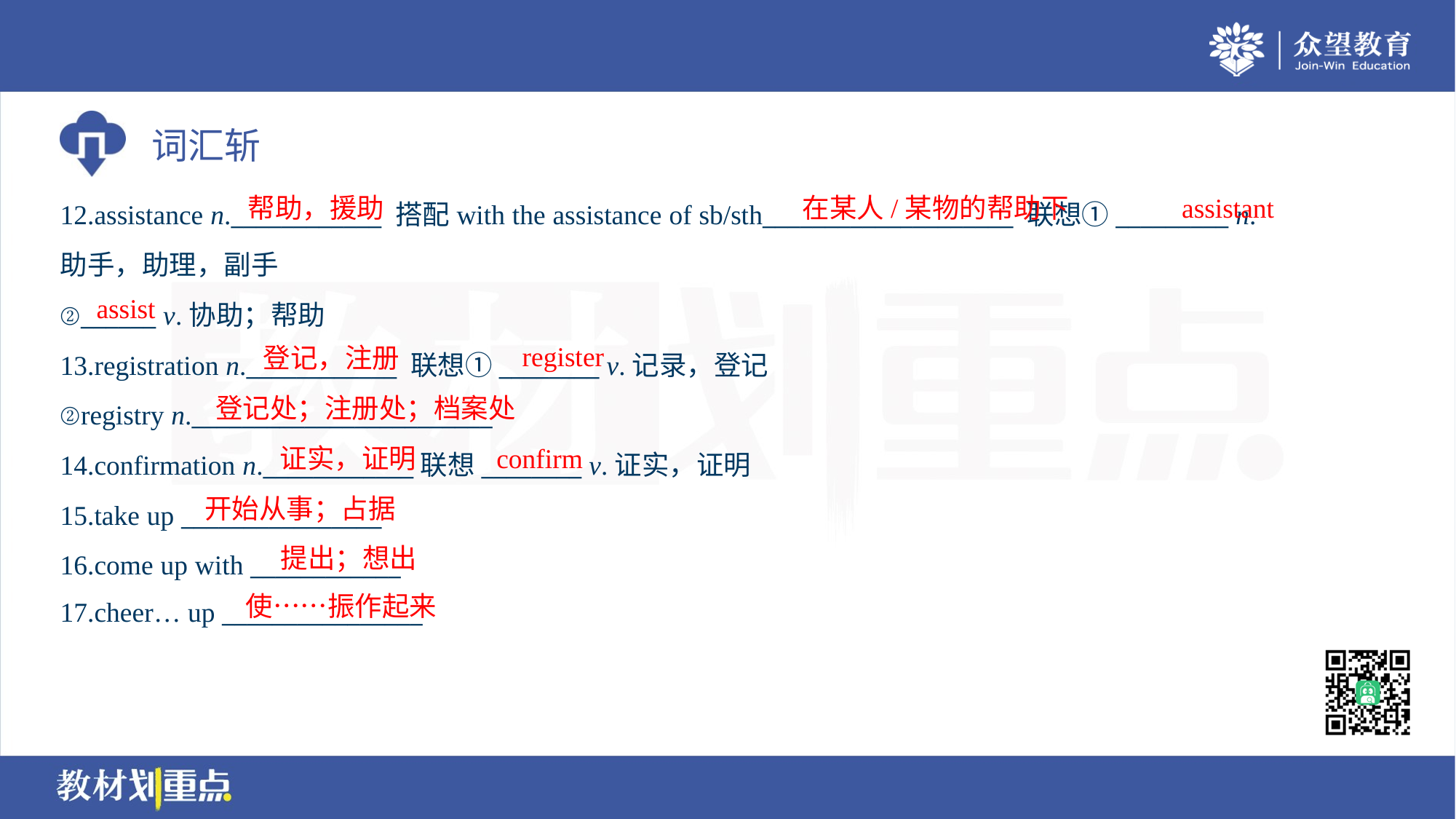

帮助，援助
在某人/某物的帮助下
assistant
12.assistance n.____________ 搭配with the assistance of sb/sth____________________ 联想①_________ n.
助手，助理，副手
②______ v.协助；帮助
13.registration n.____________ 联想①________ v.记录，登记
②registry n.________________________
14.confirmation n.____________联想________ v.证实，证明
15.take up ________________
16.come up with ____________
17.cheer… up ________________
assist
register
登记，注册
登记处；注册处；档案处
证实，证明
confirm
开始从事；占据
提出；想出
使……振作起来